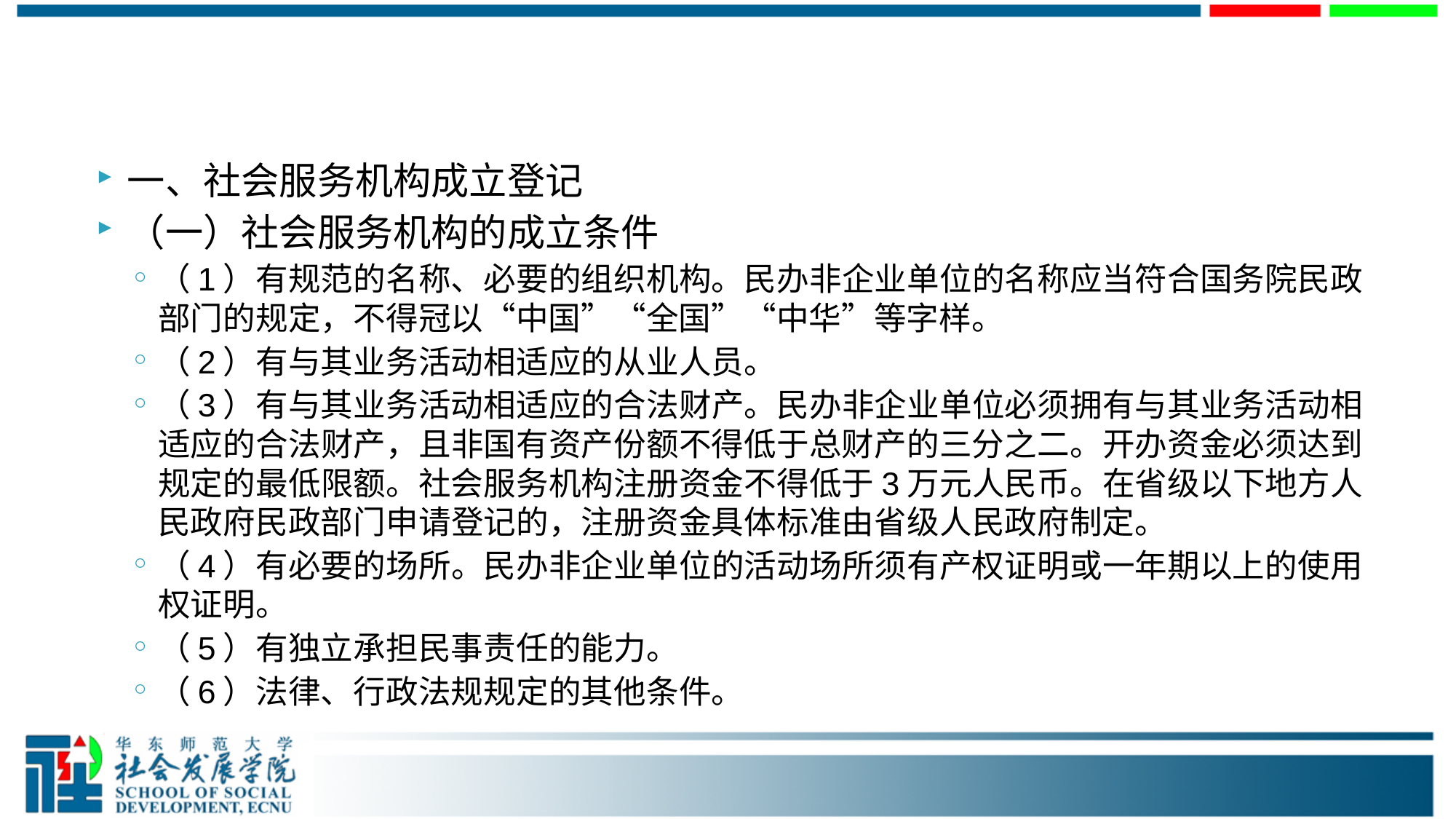

#
一、社会服务机构成立登记
（一）社会服务机构的成立条件
（1）有规范的名称、必要的组织机构。民办非企业单位的名称应当符合国务院民政部门的规定，不得冠以“中国”“全国”“中华”等字样。
（2）有与其业务活动相适应的从业人员。
（3）有与其业务活动相适应的合法财产。民办非企业单位必须拥有与其业务活动相适应的合法财产，且非国有资产份额不得低于总财产的三分之二。开办资金必须达到规定的最低限额。社会服务机构注册资金不得低于3万元人民币。在省级以下地方人民政府民政部门申请登记的，注册资金具体标准由省级人民政府制定。
（4）有必要的场所。民办非企业单位的活动场所须有产权证明或一年期以上的使用权证明。
（5）有独立承担民事责任的能力。
（6）法律、行政法规规定的其他条件。